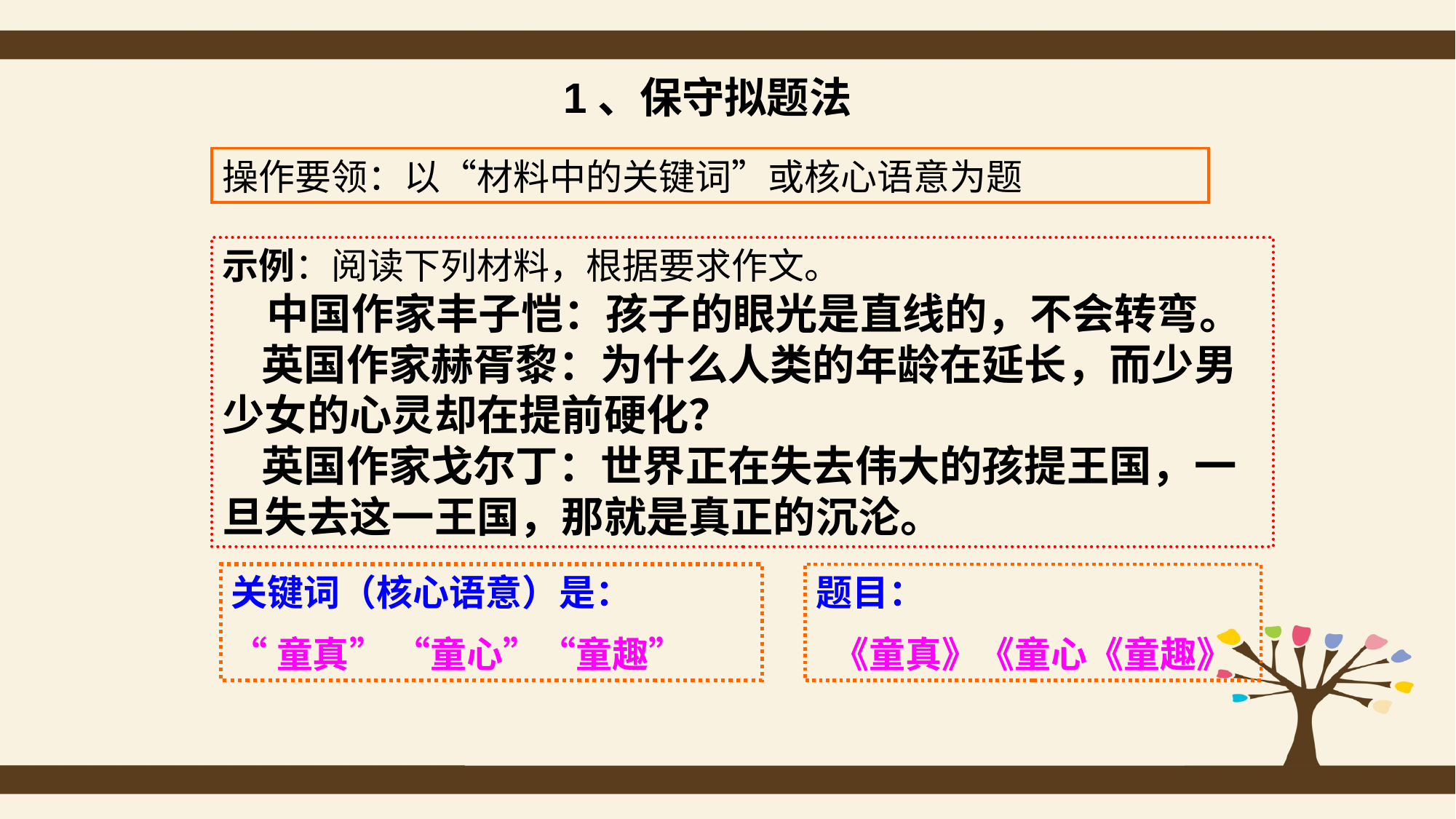

1、保守拟题法
操作要领：以“材料中的关键词”或核心语意为题

示例：阅读下列材料，根据要求作文。
    中国作家丰子恺：孩子的眼光是直线的，不会转弯。
   英国作家赫胥黎：为什么人类的年龄在延长，而少男少女的心灵却在提前硬化？
   英国作家戈尔丁：世界正在失去伟大的孩提王国，一旦失去这一王国，那就是真正的沉沦。

关键词（核心语意）是：
“童真” “童心”“童趣”
题目：
 《童真》《童心《童趣》